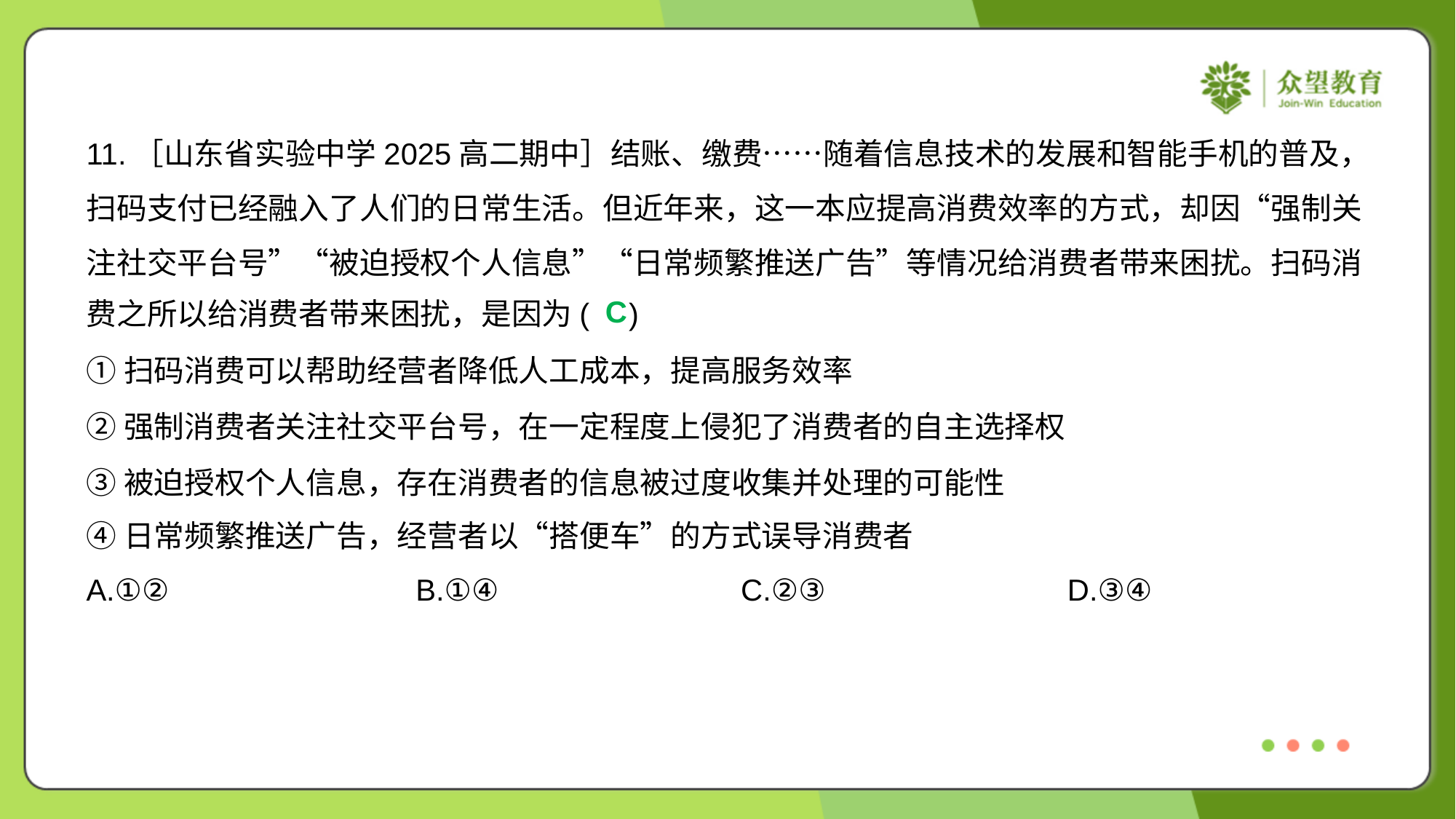

11.［山东省实验中学2025高二期中］结账、缴费……随着信息技术的发展和智能手机的普及，
扫码支付已经融入了人们的日常生活。但近年来，这一本应提高消费效率的方式，却因“强制关
注社交平台号”“被迫授权个人信息”“日常频繁推送广告”等情况给消费者带来困扰。扫码消
费之所以给消费者带来困扰，是因为(     )
C
①扫码消费可以帮助经营者降低人工成本，提高服务效率
②强制消费者关注社交平台号，在一定程度上侵犯了消费者的自主选择权
③被迫授权个人信息，存在消费者的信息被过度收集并处理的可能性
④日常频繁推送广告，经营者以“搭便车”的方式误导消费者
A.①②	B.①④	C.②③	D.③④